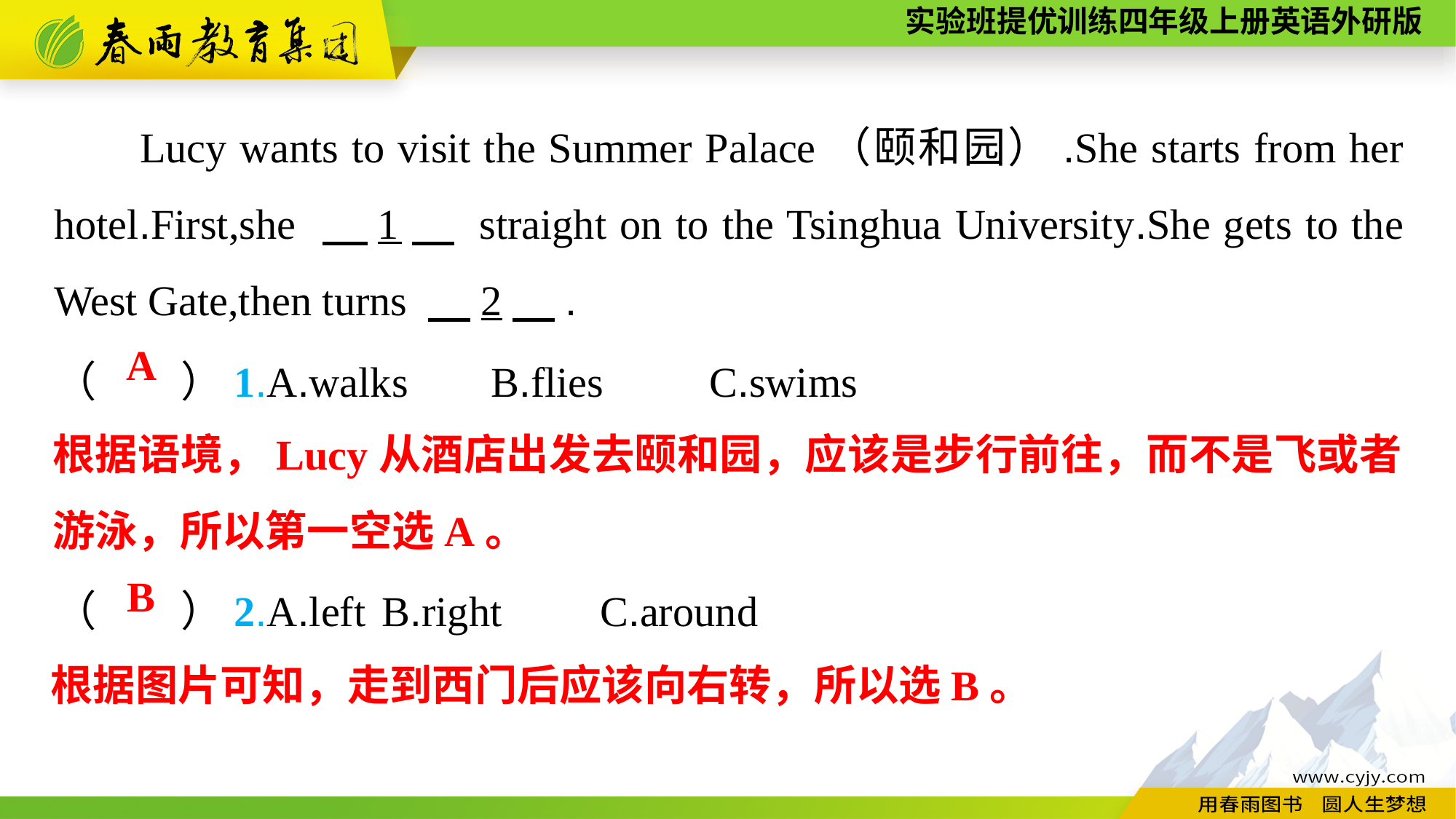

Lucy wants to visit the Summer Palace（颐和园）.She starts from her hotel.First,she 　1　 straight on to the Tsinghua University.She gets to the West Gate,then turns 　2　.
（　　）1.A.walks	B.flies	C.swims

（　　）2.A.left	B.right	C.around

A
根据语境，Lucy从酒店出发去颐和园，应该是步行前往，而不是飞或者游泳，所以第一空选A。
B
根据图片可知，走到西门后应该向右转，所以选B。